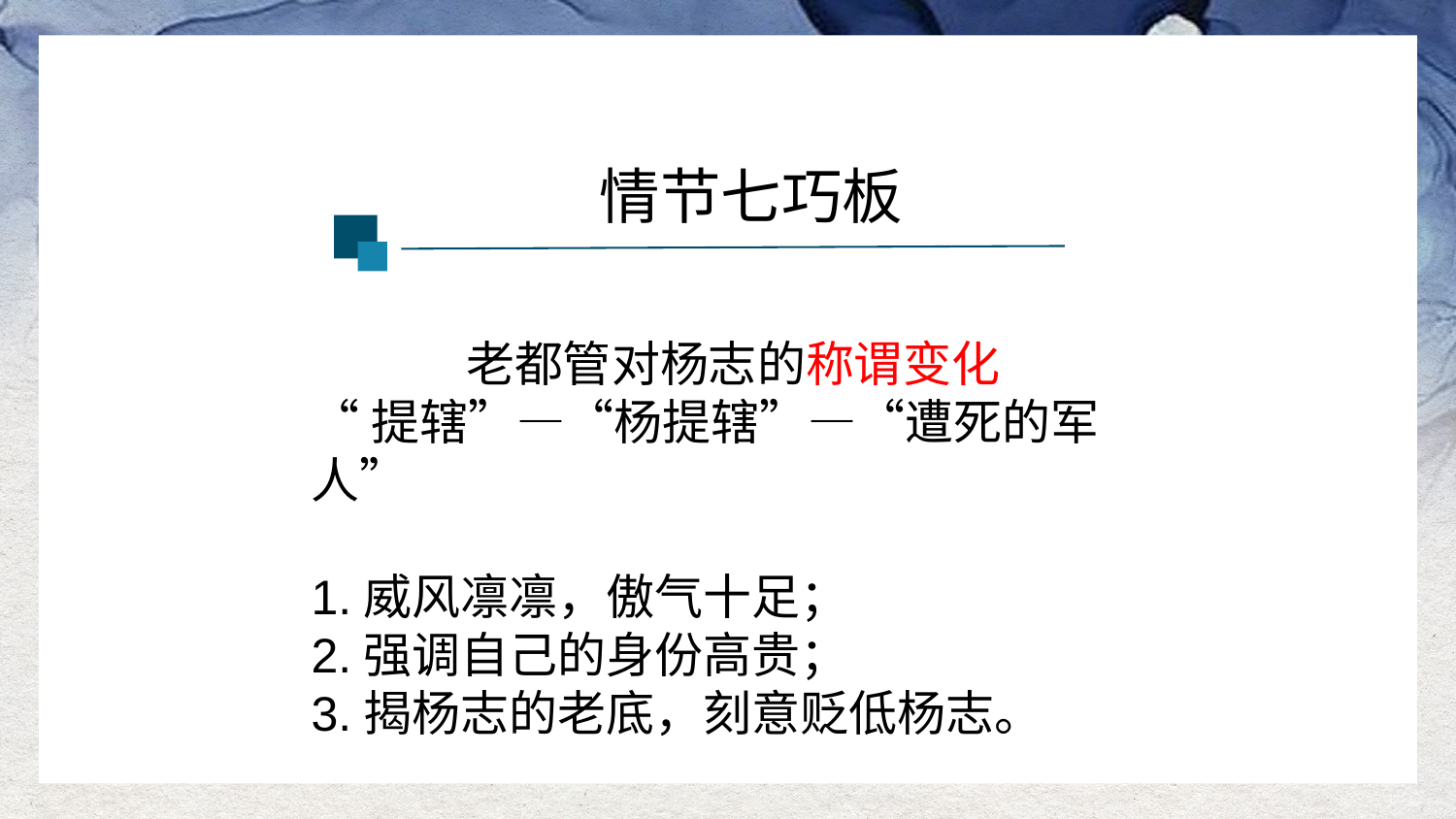

情节七巧板

老都管对杨志的称谓变化
“提辖”—“杨提辖”—“遭死的军人”

1.威风凛凛，傲气十足；
2.强调自己的身份高贵；
3.揭杨志的老底，刻意贬低杨志。